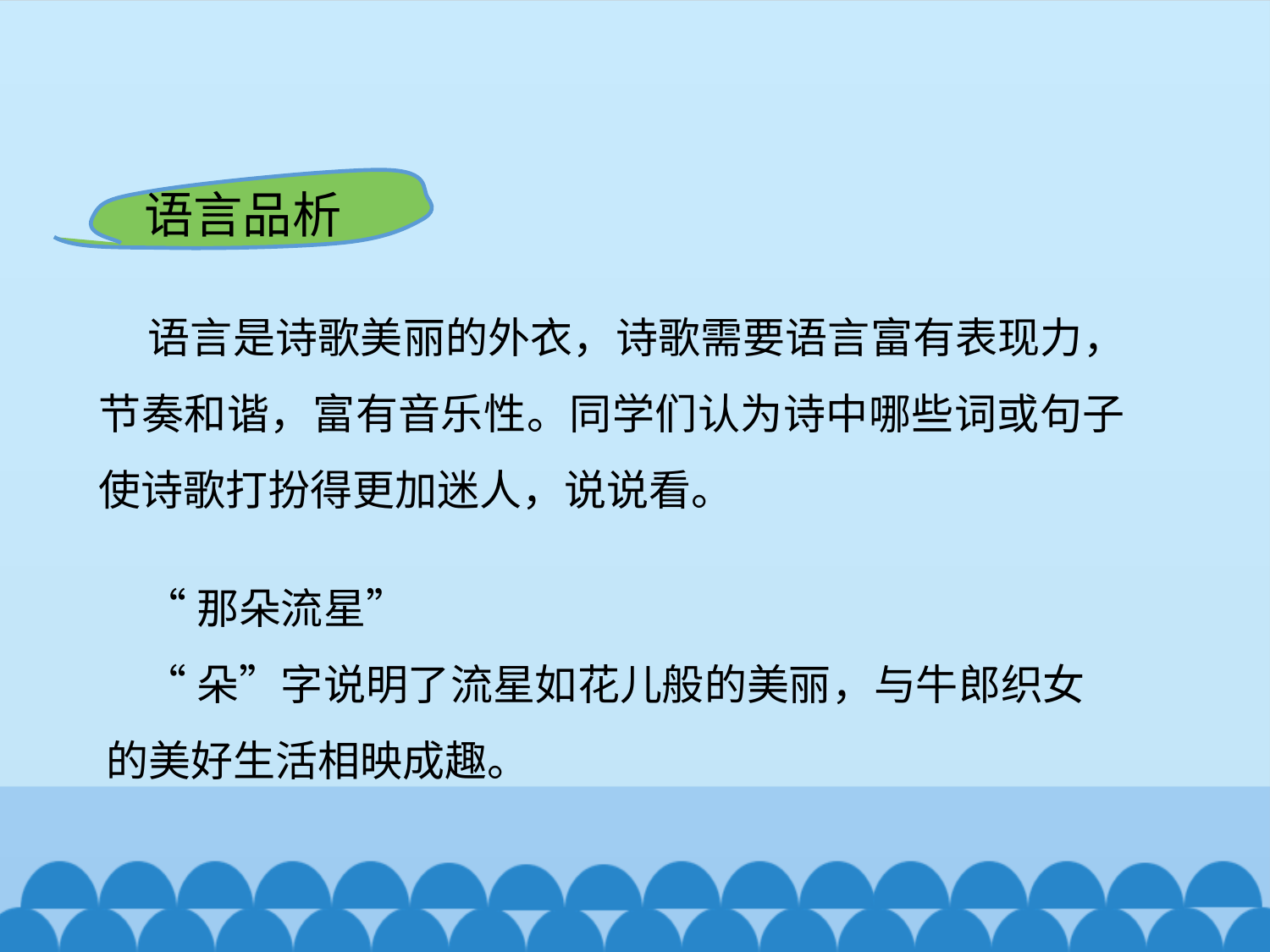

语言品析
    语言是诗歌美丽的外衣，诗歌需要语言富有表现力，节奏和谐，富有音乐性。同学们认为诗中哪些词或句子使诗歌打扮得更加迷人，说说看。
    “那朵流星”
    “朵”字说明了流星如花儿般的美丽，与牛郎织女的美好生活相映成趣。